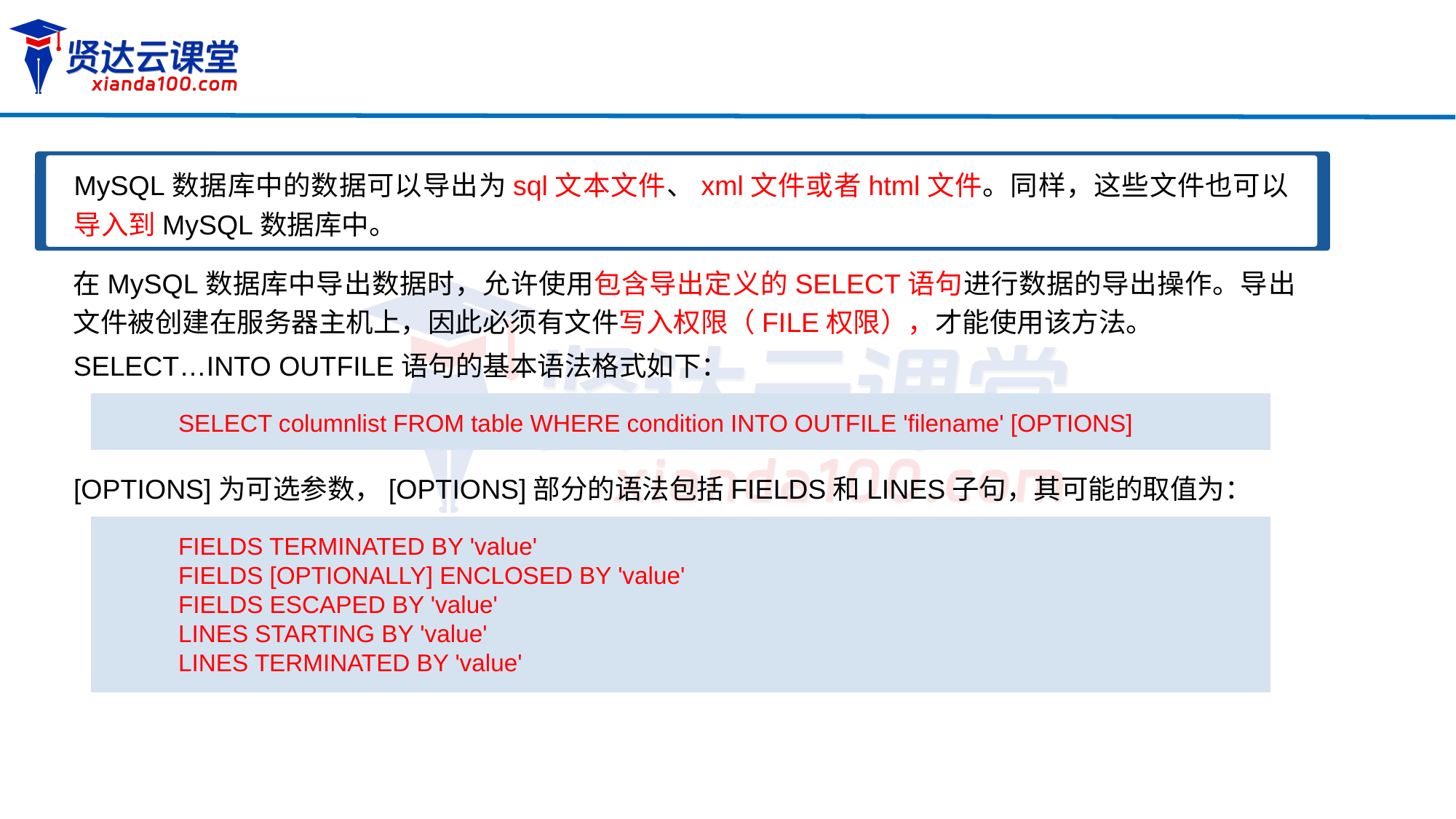

MySQL数据库中的数据可以导出为sql文本文件、xml文件或者html文件。同样，这些文件也可以导入到MySQL数据库中。
在MySQL数据库中导出数据时，允许使用包含导出定义的SELECT语句进行数据的导出操作。导出文件被创建在服务器主机上，因此必须有文件写入权限（FILE权限），才能使用该方法。
SELECT…INTO OUTFILE语句的基本语法格式如下：

SELECT columnlist FROM table WHERE condition INTO OUTFILE 'filename' [OPTIONS]
[OPTIONS]为可选参数，[OPTIONS]部分的语法包括FIELDS和LINES子句，其可能的取值为：

FIELDS TERMINATED BY 'value'
FIELDS [OPTIONALLY] ENCLOSED BY 'value'
FIELDS ESCAPED BY 'value'
LINES STARTING BY 'value'
LINES TERMINATED BY 'value'